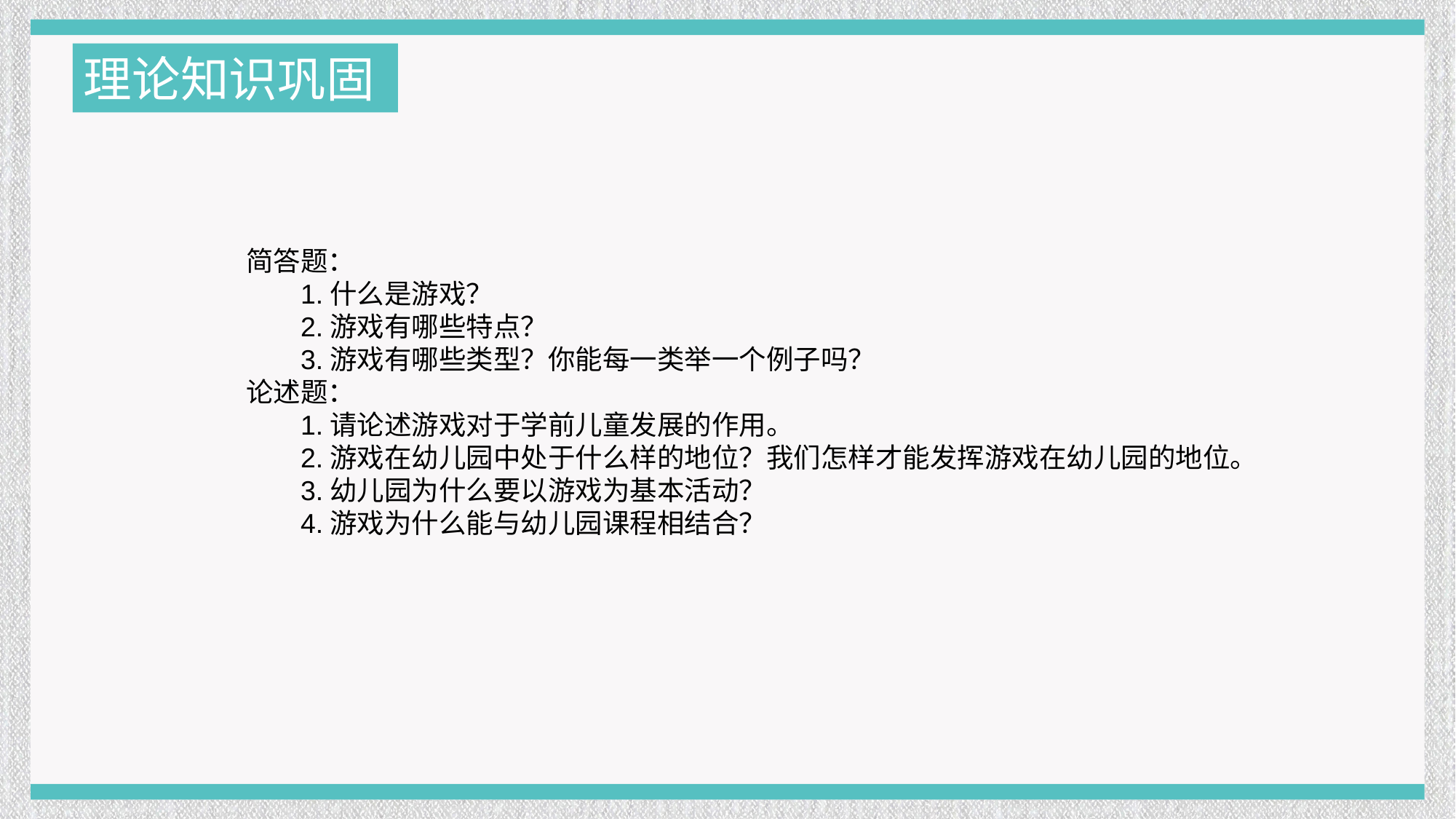

理论知识巩固
简答题：
1.什么是游戏？
2.游戏有哪些特点？
3.游戏有哪些类型？你能每一类举一个例子吗？
论述题：
1.请论述游戏对于学前儿童发展的作用。
2.游戏在幼儿园中处于什么样的地位？我们怎样才能发挥游戏在幼儿园的地位。
3.幼儿园为什么要以游戏为基本活动？
4.游戏为什么能与幼儿园课程相结合？